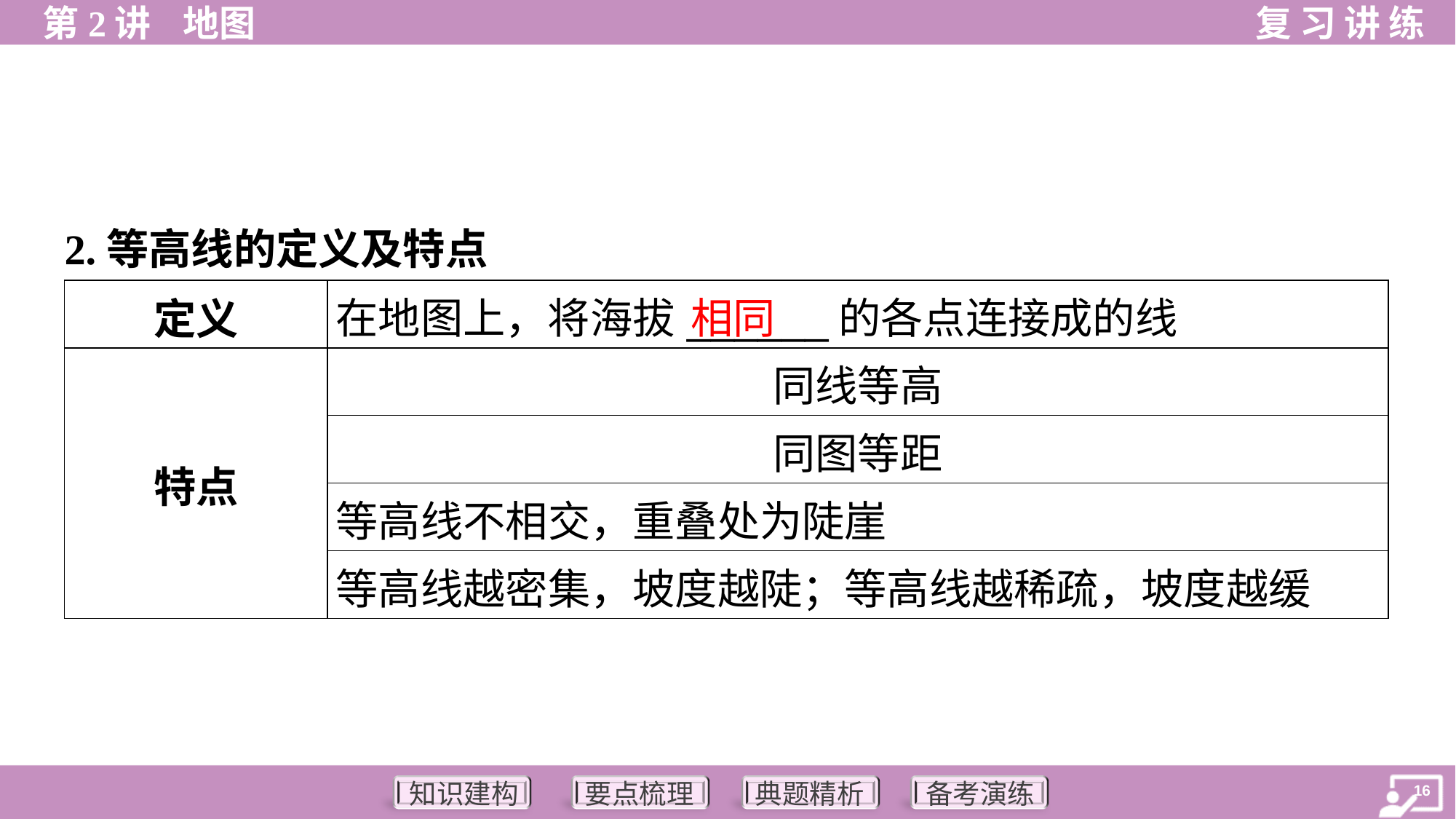

2.等高线的定义及特点
相同
| 定义 | 在地图上，将海拔\_\_\_\_\_\_的各点连接成的线 |
| --- | --- |
| 特点 | 同线等高 |
|  | 同图等距 |
|  | 等高线不相交，重叠处为陡崖 |
|  | 等高线越密集，坡度越陡；等高线越稀疏，坡度越缓 |